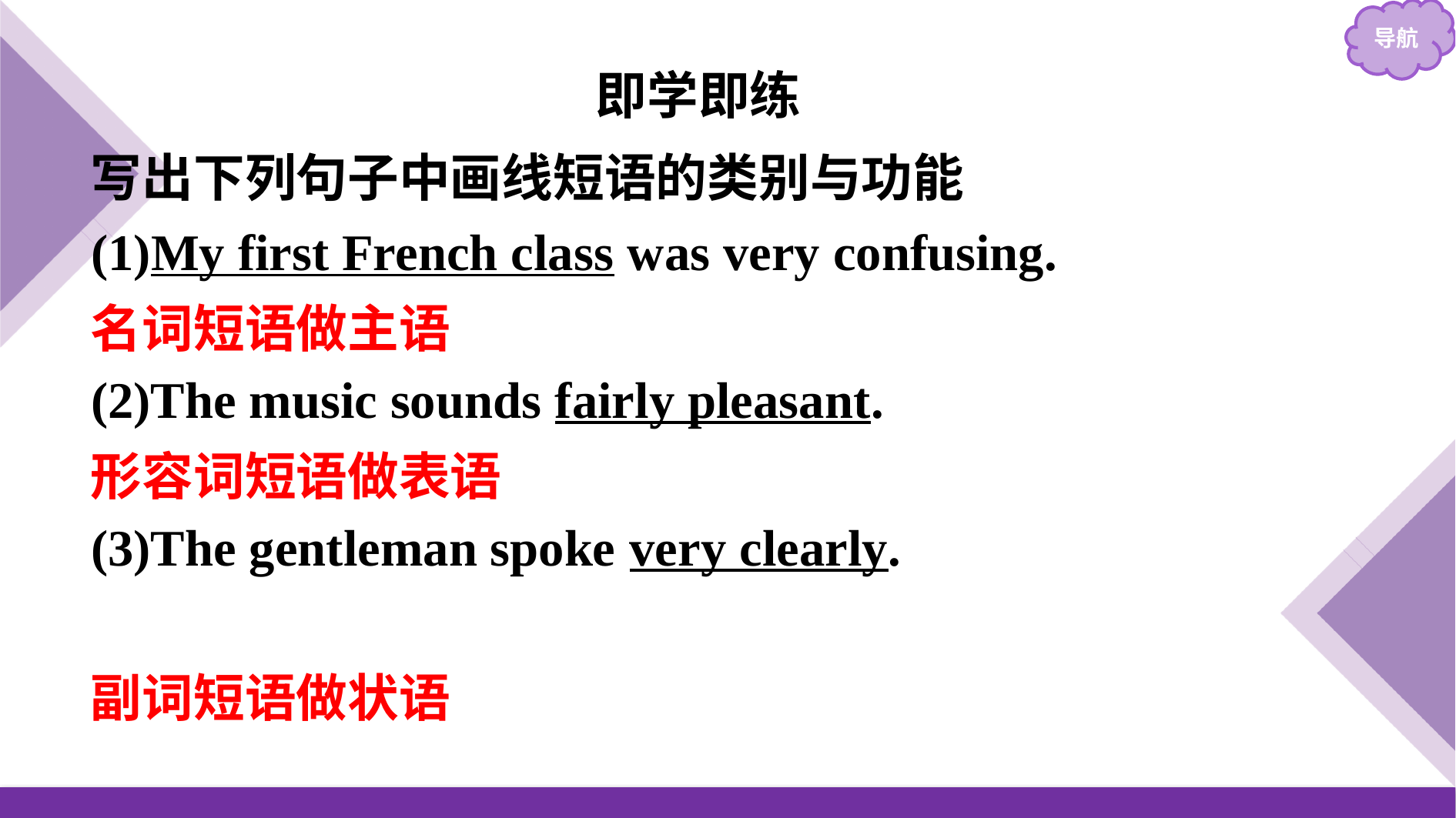

即学即练
写出下列句子中画线短语的类别与功能
(1)My first French class was very confusing.

(2)The music sounds fairly pleasant.

(3)The gentleman spoke very clearly.
名词短语做主语

形容词短语做表语

副词短语做状语